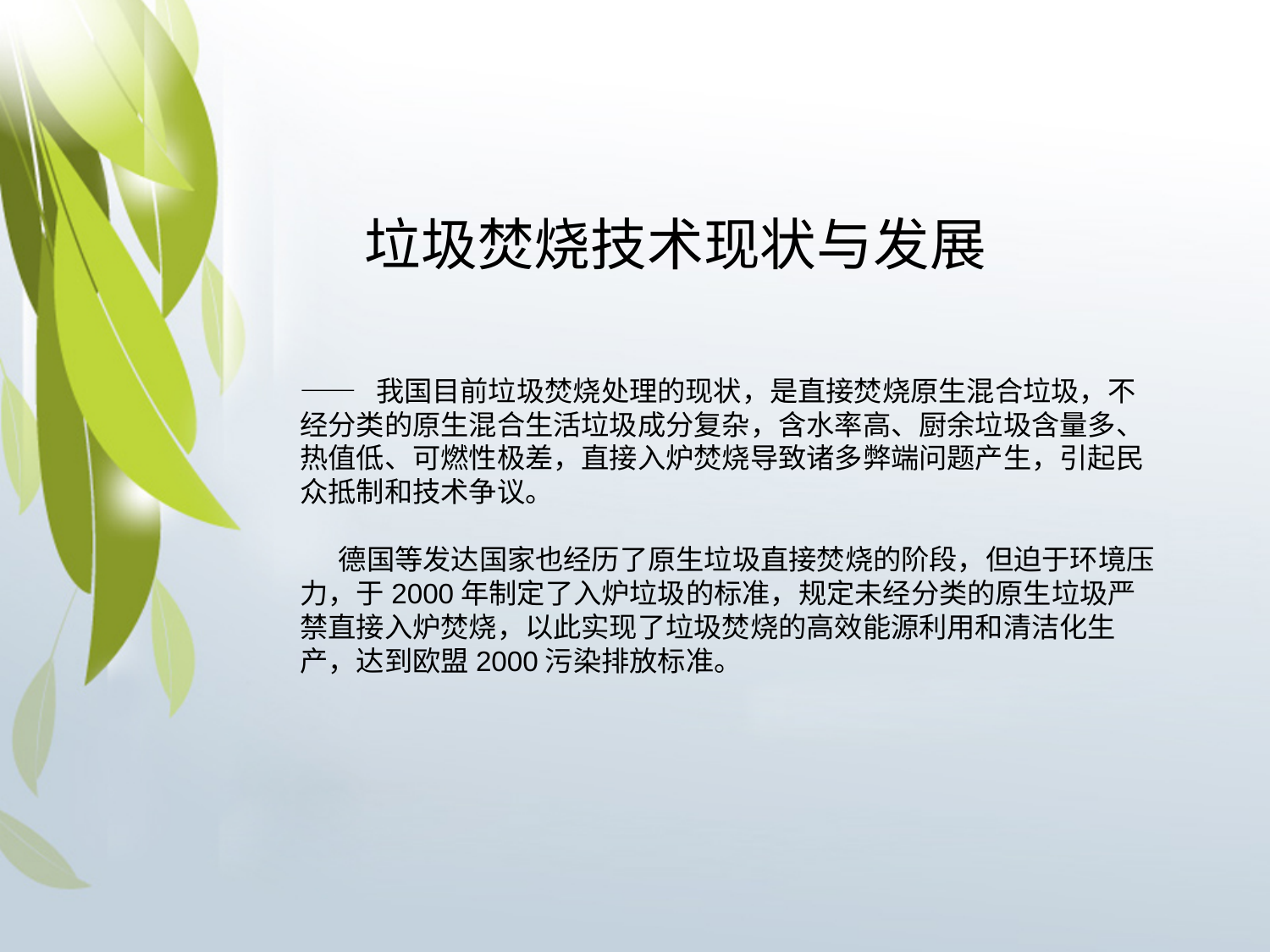

垃圾焚烧技术现状与发展

——  我国目前垃圾焚烧处理的现状，是直接焚烧原生混合垃圾，不经分类的原生混合生活垃圾成分复杂，含水率高、厨余垃圾含量多、热值低、可燃性极差，直接入炉焚烧导致诸多弊端问题产生，引起民众抵制和技术争议。

     德国等发达国家也经历了原生垃圾直接焚烧的阶段，但迫于环境压力，于2000年制定了入炉垃圾的标准，规定未经分类的原生垃圾严禁直接入炉焚烧，以此实现了垃圾焚烧的高效能源利用和清洁化生产，达到欧盟2000污染排放标准。